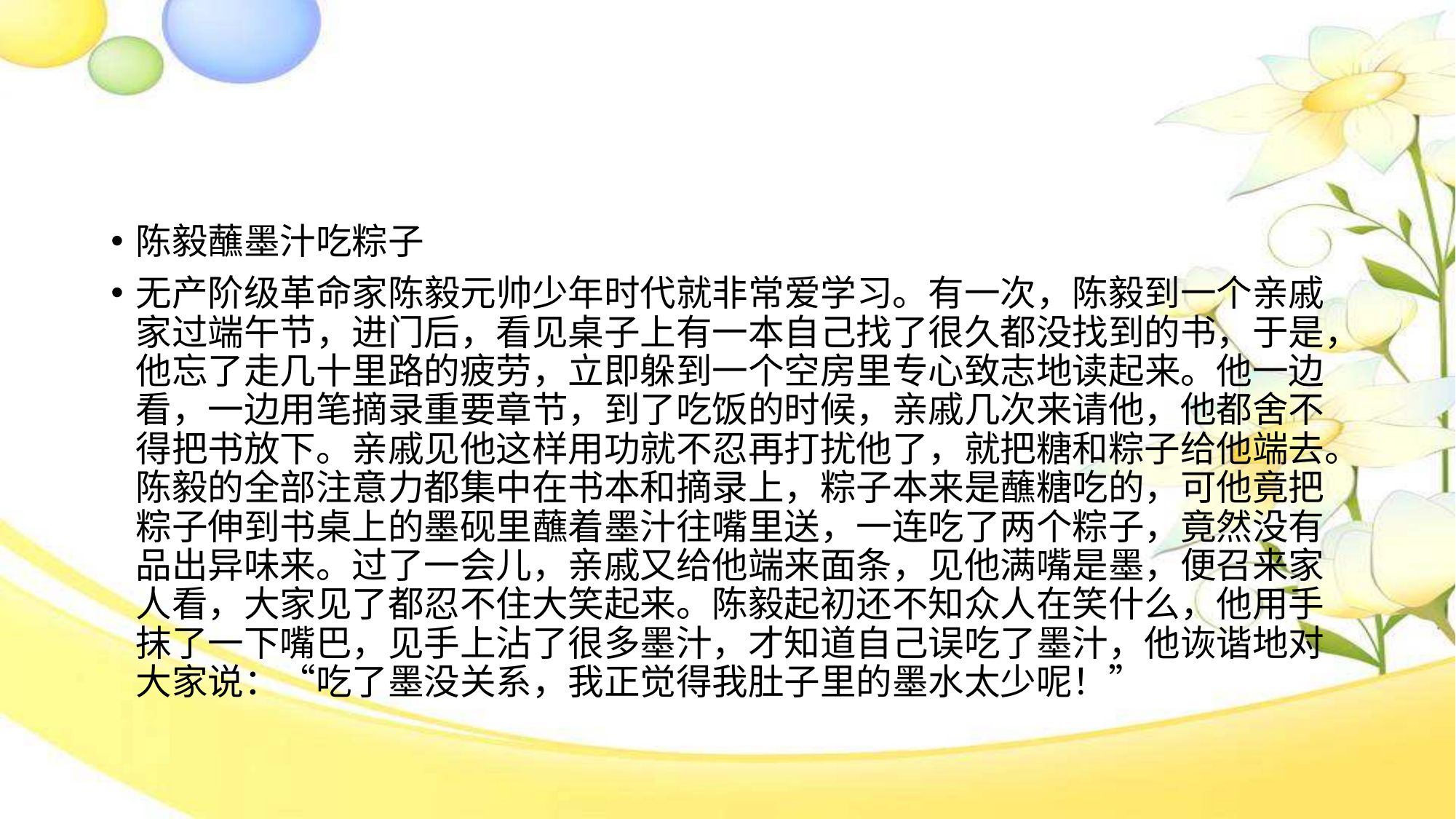

#
陈毅蘸墨汁吃粽子
无产阶级革命家陈毅元帅少年时代就非常爱学习。有一次，陈毅到一个亲戚家过端午节，进门后，看见桌子上有一本自己找了很久都没找到的书，于是，他忘了走几十里路的疲劳，立即躲到一个空房里专心致志地读起来。他一边看，一边用笔摘录重要章节，到了吃饭的时候，亲戚几次来请他，他都舍不得把书放下。亲戚见他这样用功就不忍再打扰他了，就把糖和粽子给他端去。陈毅的全部注意力都集中在书本和摘录上，粽子本来是蘸糖吃的，可他竟把粽子伸到书桌上的墨砚里蘸着墨汁往嘴里送，一连吃了两个粽子，竟然没有品出异味来。过了一会儿，亲戚又给他端来面条，见他满嘴是墨，便召来家人看，大家见了都忍不住大笑起来。陈毅起初还不知众人在笑什么，他用手抹了一下嘴巴，见手上沾了很多墨汁，才知道自己误吃了墨汁，他诙谐地对大家说：“吃了墨没关系，我正觉得我肚子里的墨水太少呢！”